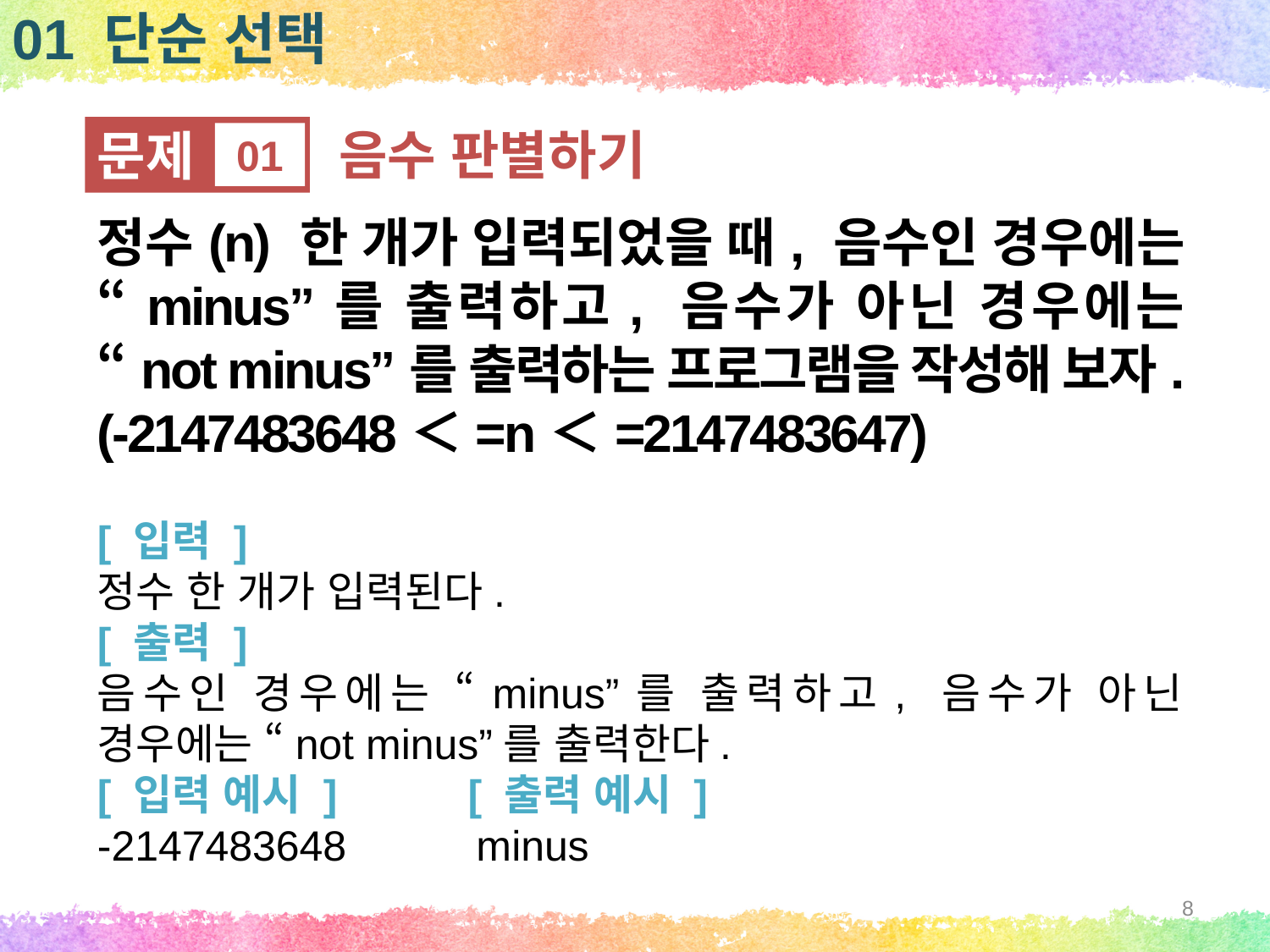

01 단순 선택
문제
01
음수 판별하기
정수(n) 한 개가 입력되었을 때, 음수인 경우에는 “minus”를 출력하고, 음수가 아닌 경우에는 “not minus”를 출력하는 프로그램을 작성해 보자.
(-2147483648＜=n＜=2147483647)

[ 입력 ]
정수 한 개가 입력된다.
[ 출력 ]
음수인 경우에는 “minus”를 출력하고, 음수가 아닌 경우에는 “not minus”를 출력한다.
[ 입력 예시 ]           [ 출력 예시 ]
-2147483648           minus
8